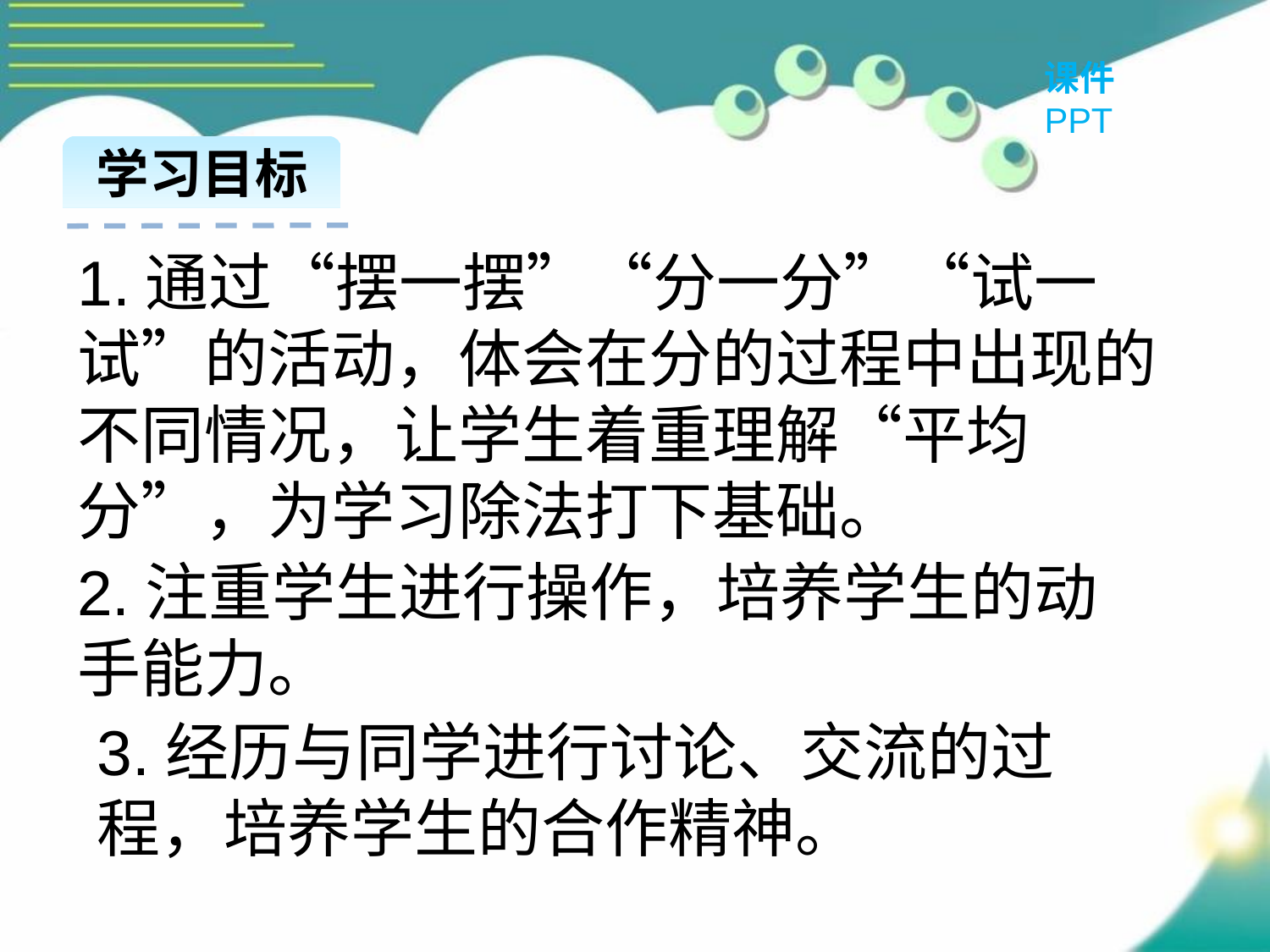

课件PPT
学习目标

1.通过“摆一摆”“分一分”“试一试”的活动，体会在分的过程中出现的不同情况，让学生着重理解“平均分”，为学习除法打下基础。
2.注重学生进行操作，培养学生的动手能力。
3.经历与同学进行讨论、交流的过程，培养学生的合作精神。